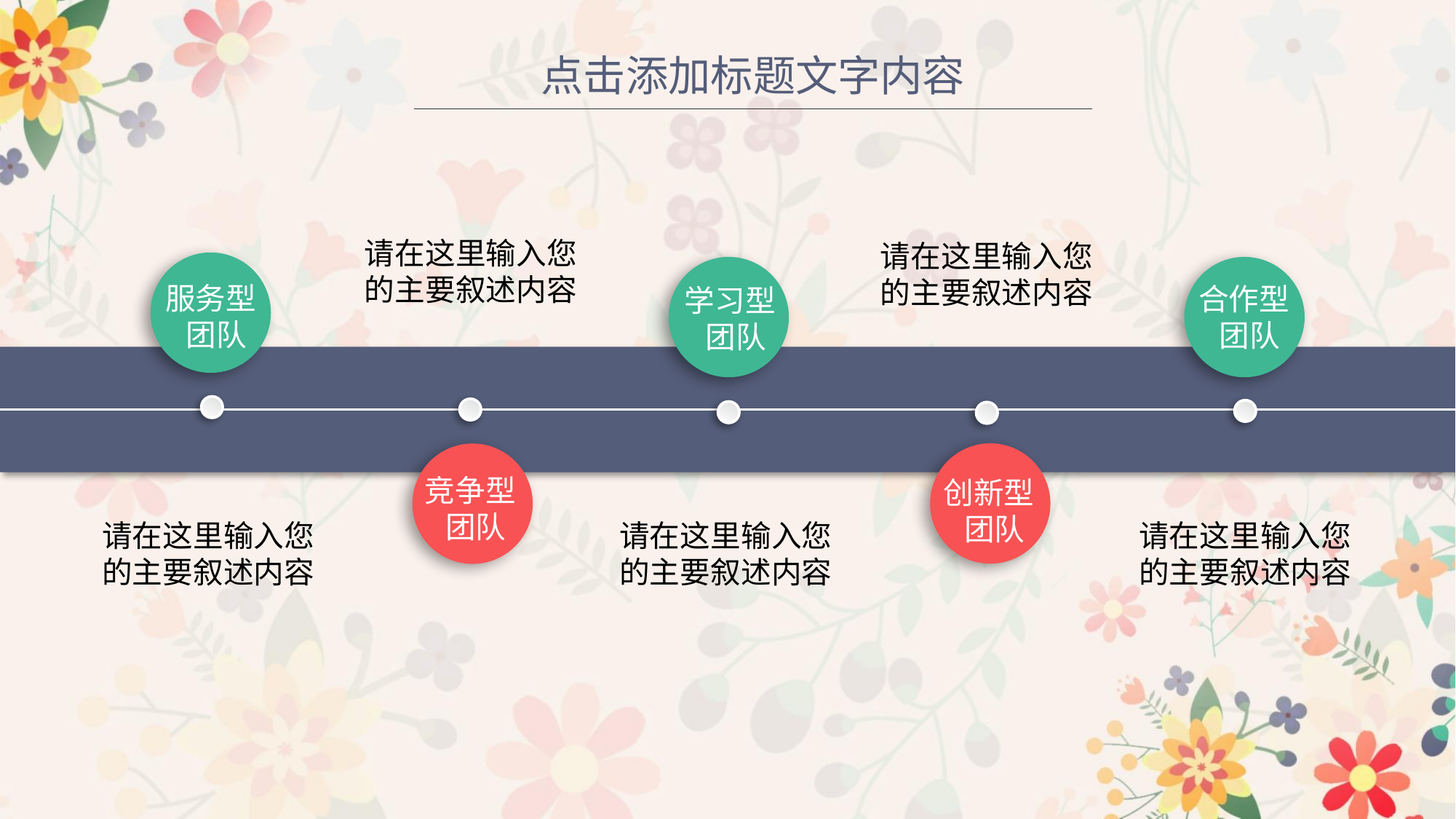

点击添加标题文字内容
请在这里输入您
的主要叙述内容

请在这里输入您
的主要叙述内容

服务型
  团队

学习型
  团队

合作型
  团队

创新型
  团队

竞争型
  团队
请在这里输入您
的主要叙述内容

请在这里输入您
的主要叙述内容

请在这里输入您
的主要叙述内容